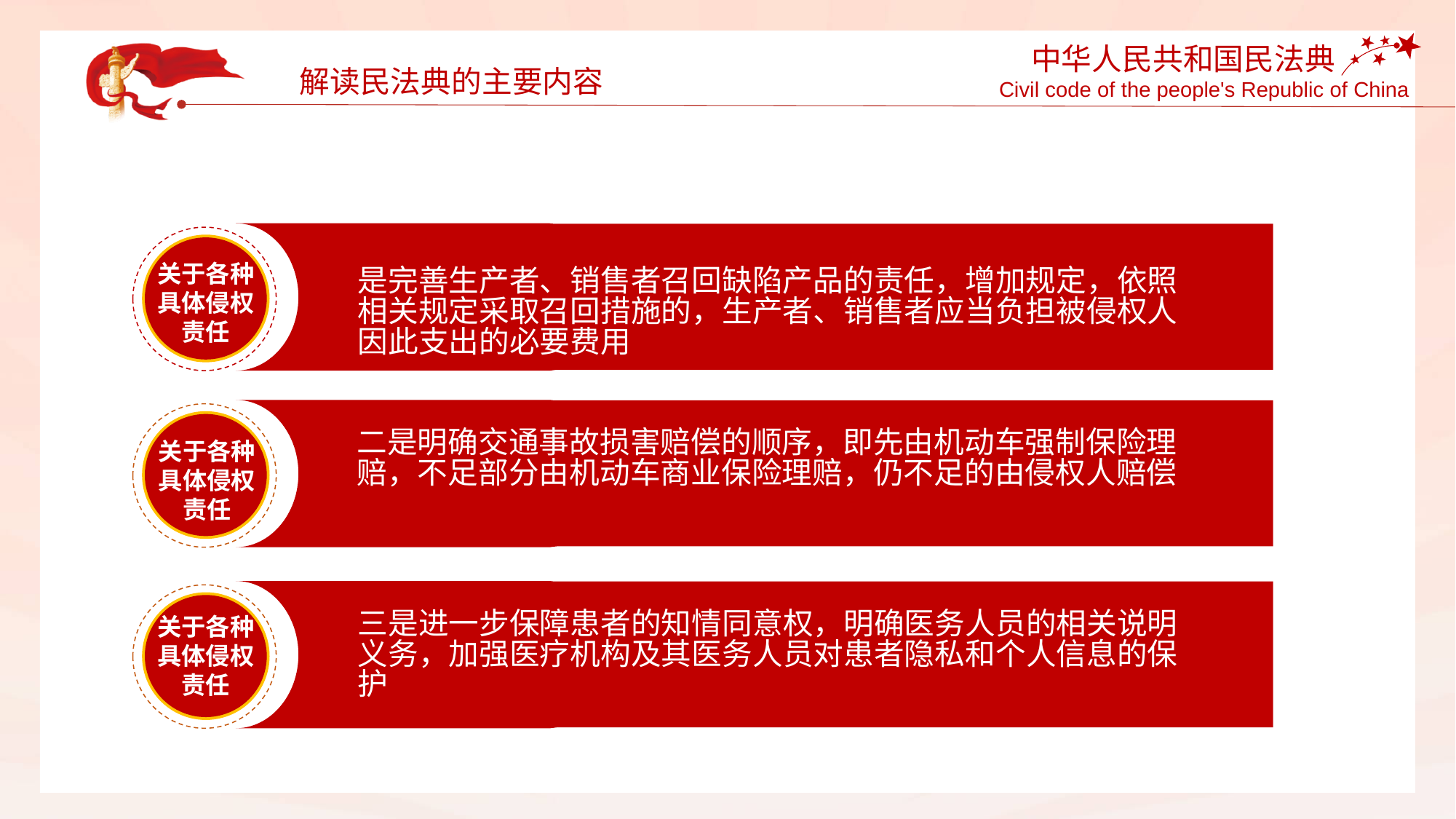

解读民法典的主要内容

关于各种具体侵权责任
是完善生产者、销售者召回缺陷产品的责任，增加规定，依照相关规定采取召回措施的，生产者、销售者应当负担被侵权人因此支出的必要费用

关于各种具体侵权责任
二是明确交通事故损害赔偿的顺序，即先由机动车强制保险理赔，不足部分由机动车商业保险理赔，仍不足的由侵权人赔偿

关于各种具体侵权责任
三是进一步保障患者的知情同意权，明确医务人员的相关说明义务，加强医疗机构及其医务人员对患者隐私和个人信息的保护